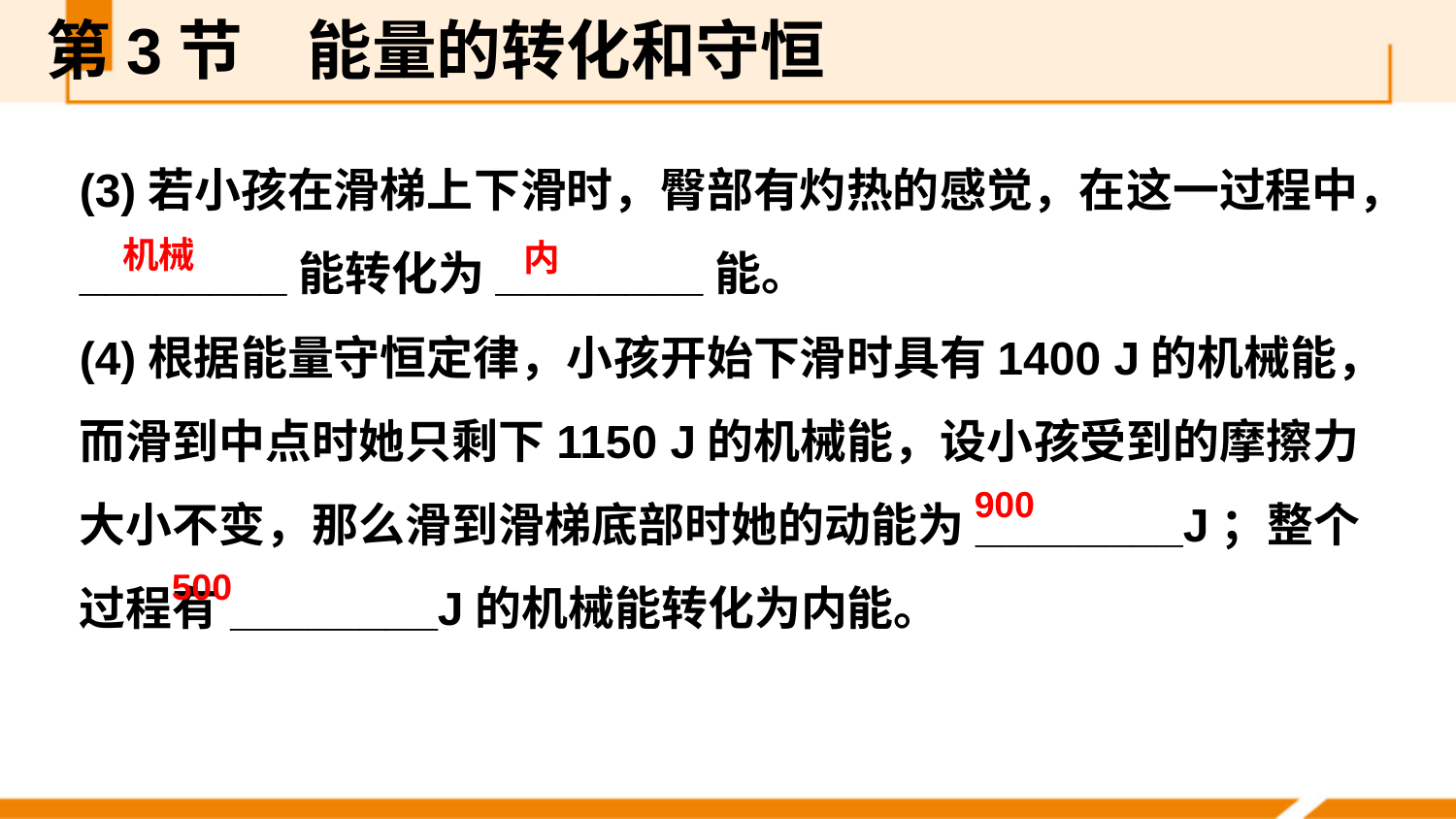

第3节　能量的转化和守恒
(3)若小孩在滑梯上下滑时，臀部有灼热的感觉，在这一过程中，________能转化为________能。
(4)根据能量守恒定律，小孩开始下滑时具有1400 J的机械能，而滑到中点时她只剩下1150 J的机械能，设小孩受到的摩擦力大小不变，那么滑到滑梯底部时她的动能为________J；整个过程有________J的机械能转化为内能。
机械
内
900
500